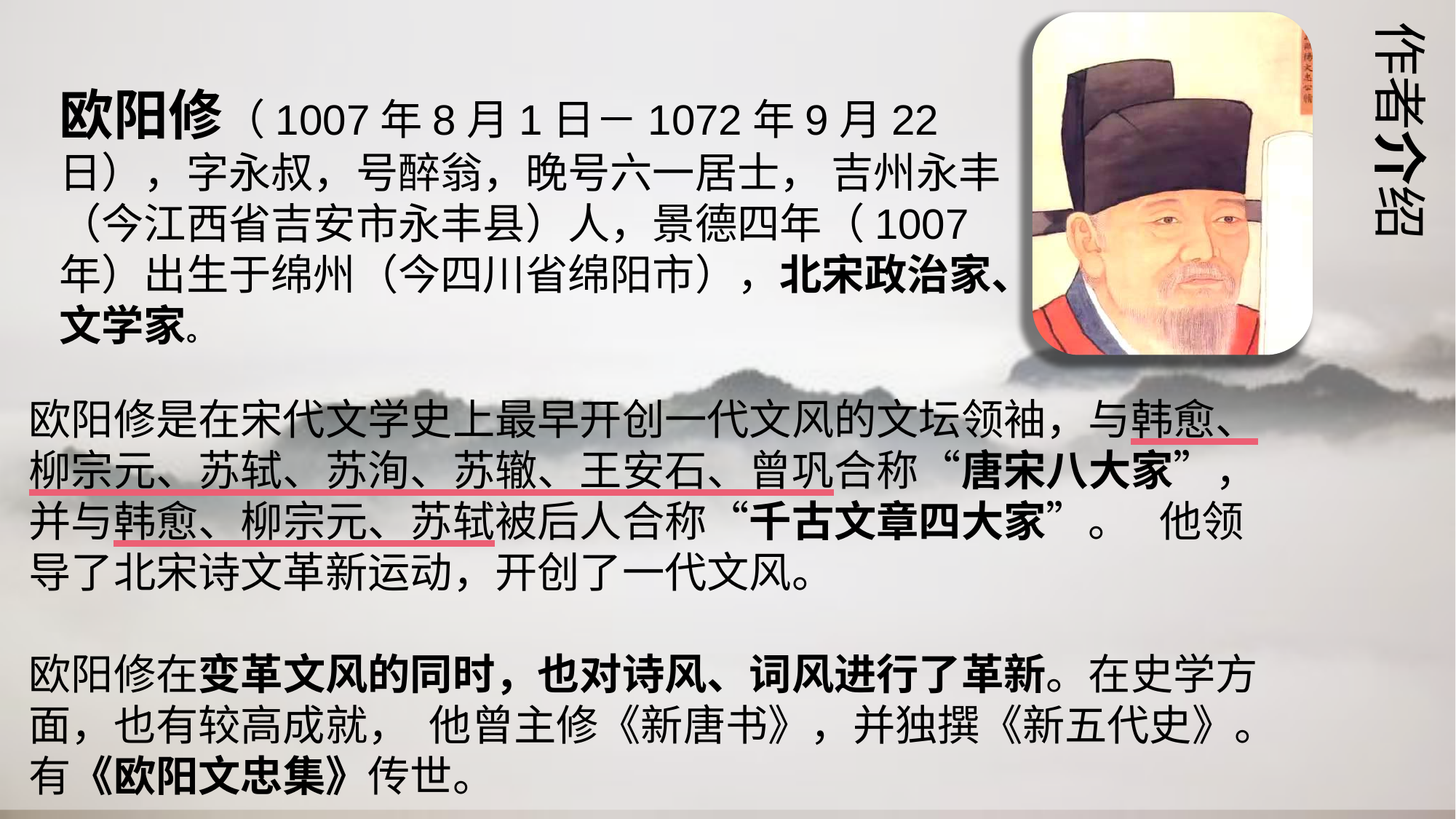

作者介绍

欧阳修（1007年8月1日－1072年9月22日），字永叔，号醉翁，晚号六一居士， 吉州永丰（今江西省吉安市永丰县）人，景德四年（1007年）出生于绵州（今四川省绵阳市），北宋政治家、文学家。
欧阳修是在宋代文学史上最早开创一代文风的文坛领袖，与韩愈、柳宗元、苏轼、苏洵、苏辙、王安石、曾巩合称“唐宋八大家”，并与韩愈、柳宗元、苏轼被后人合称“千古文章四大家”。   他领导了北宋诗文革新运动，开创了一代文风。

欧阳修在变革文风的同时，也对诗风、词风进行了革新。在史学方面，也有较高成就，  他曾主修《新唐书》，并独撰《新五代史》。有《欧阳文忠集》传世。